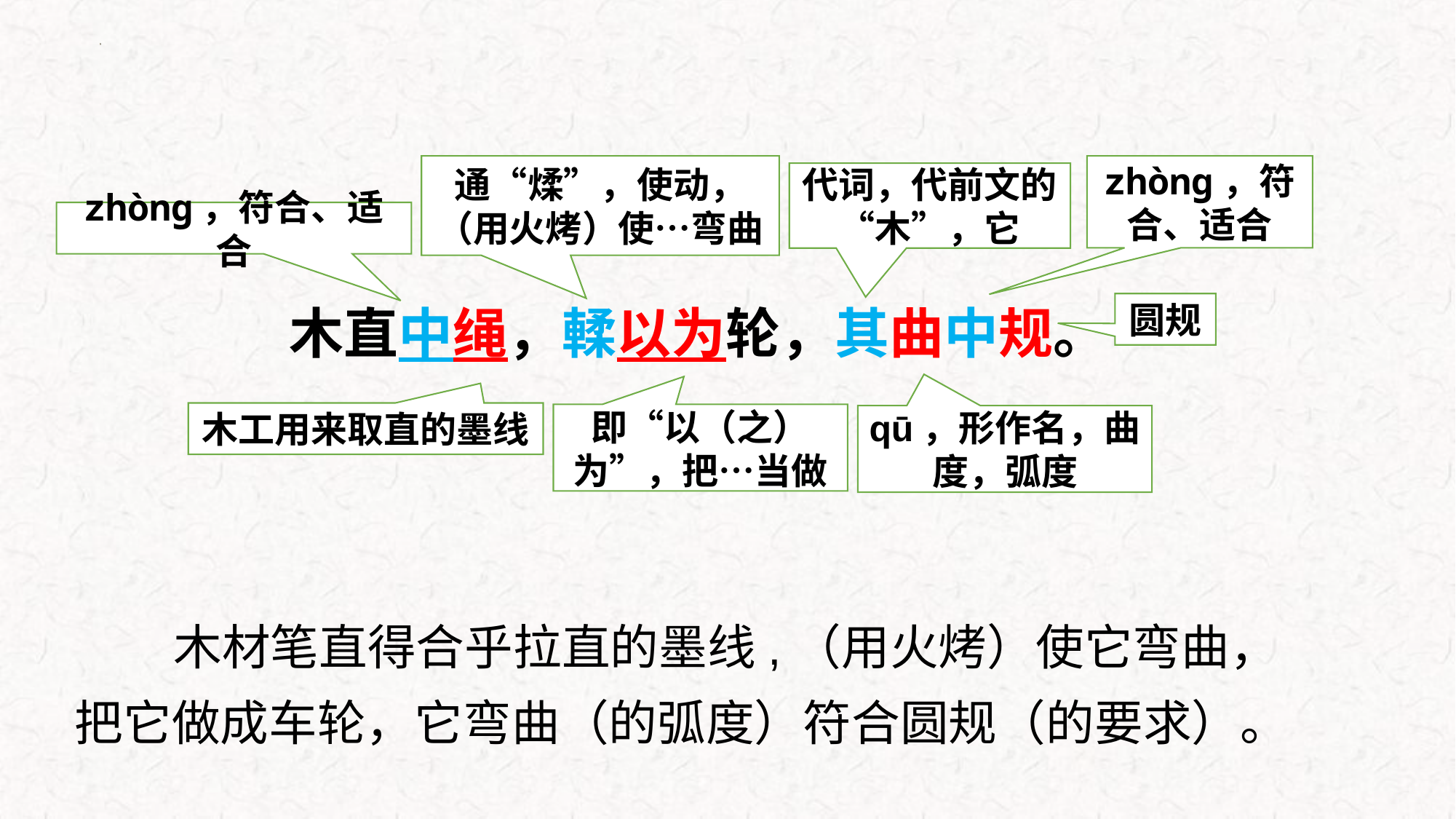

通“煣”，使动，（用火烤）使…弯曲
zhòng，符合、适合
代词，代前文的“木”，它
zhòng，符合、适合
木直中绳，輮以为轮，其曲中规。
圆规
木工用来取直的墨线
即“以（之）为”，把…当做
qū，形作名，曲度，弧度
        木材笔直得合乎拉直的墨线,（用火烤）使它弯曲，把它做成车轮，它弯曲（的弧度）符合圆规（的要求）。